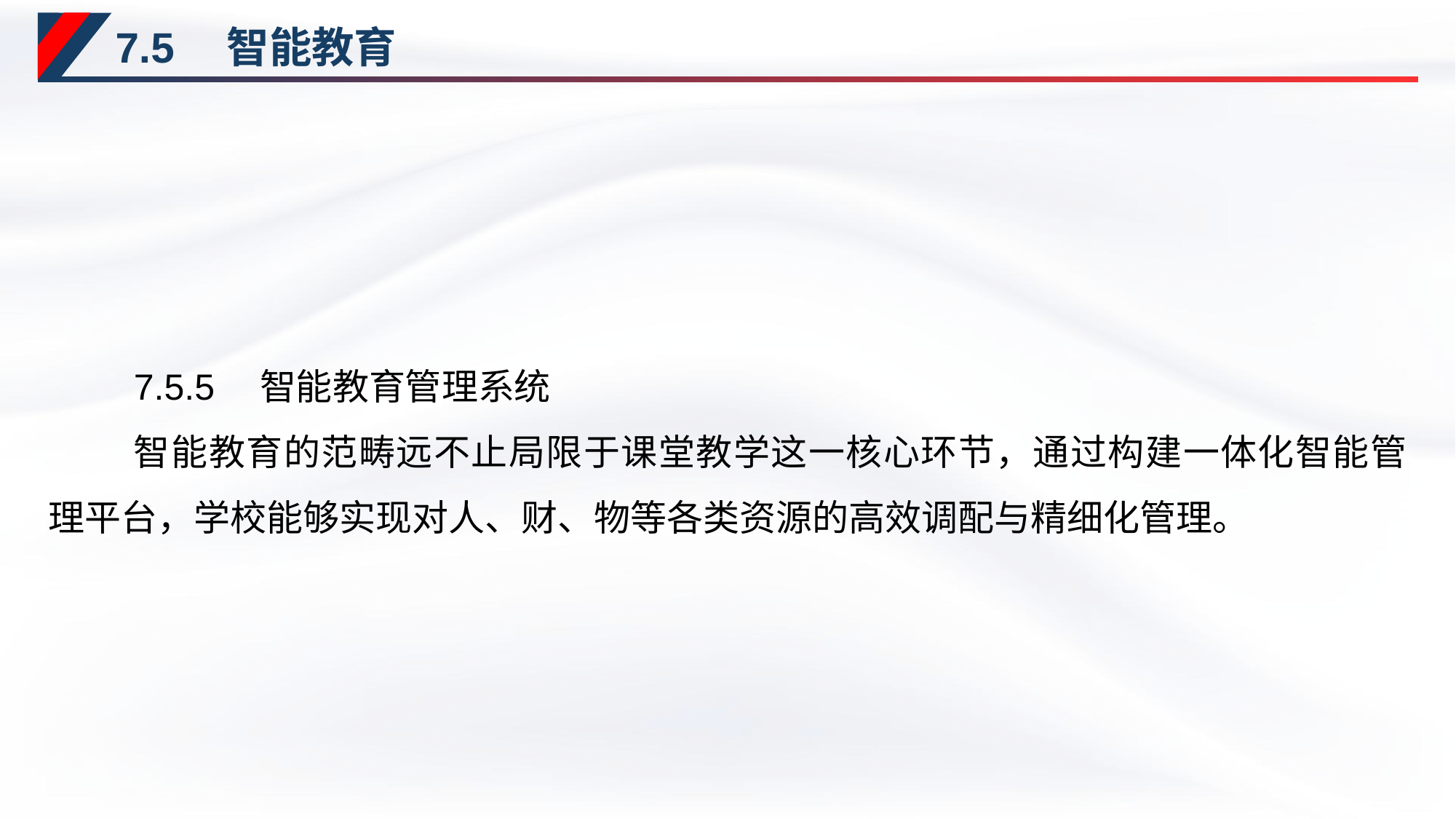

# 7.5　智能教育
7.5.5　智能教育管理系统
智能教育的范畴远不止局限于课堂教学这一核心环节，通过构建一体化智能管理平台，学校能够实现对人、财、物等各类资源的高效调配与精细化管理。